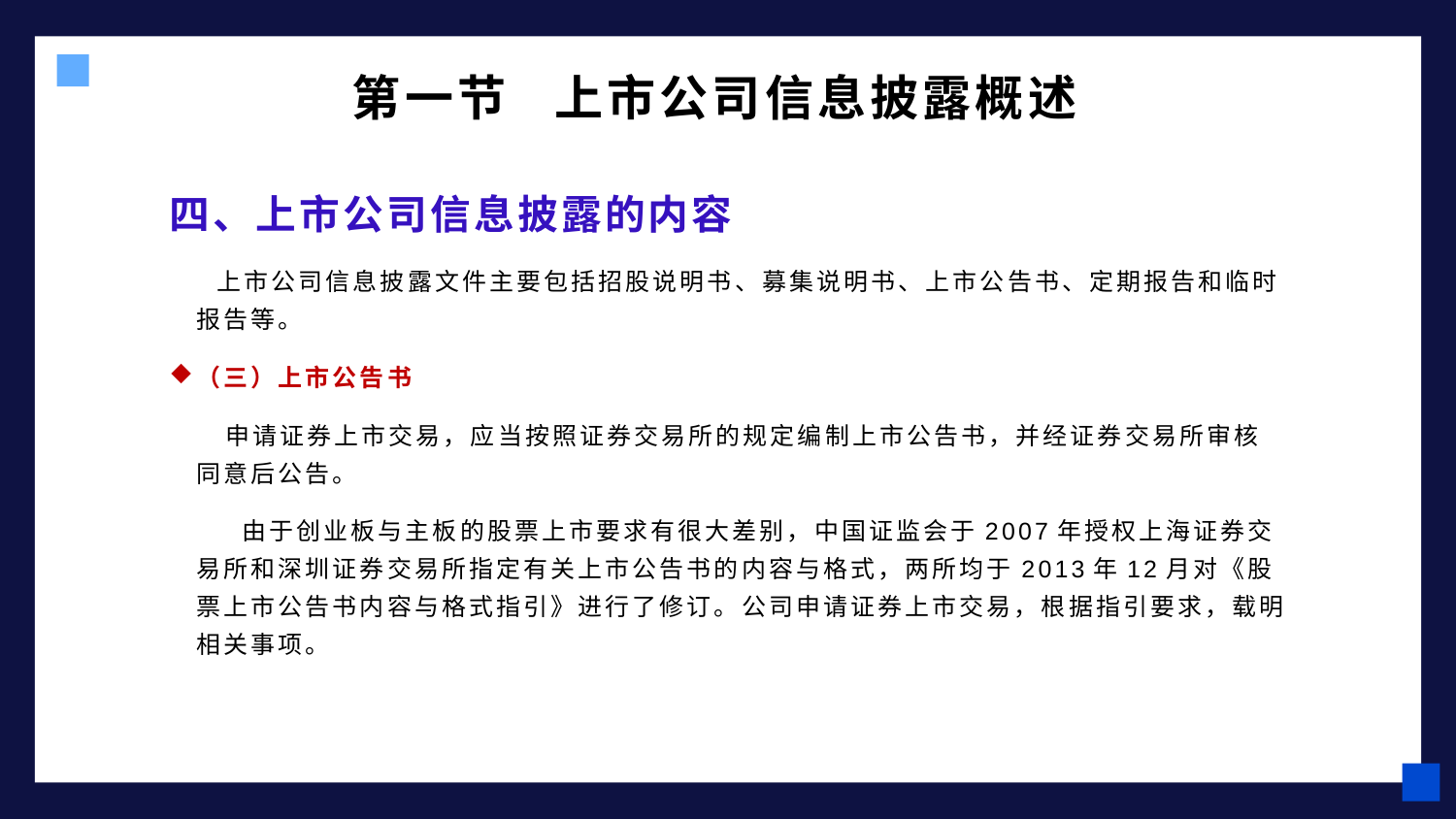

# 第一节   上市公司信息披露概述
四、上市公司信息披露的内容
     上市公司信息披露文件主要包括招股说明书、募集说明书、上市公告书、定期报告和临时报告等。
（三）上市公告书
      申请证券上市交易，应当按照证券交易所的规定编制上市公告书，并经证券交易所审核同意后公告。
        由于创业板与主板的股票上市要求有很大差别，中国证监会于2007年授权上海证券交易所和深圳证券交易所指定有关上市公告书的内容与格式，两所均于2013年12月对《股票上市公告书内容与格式指引》进行了修订。公司申请证券上市交易，根据指引要求，载明相关事项。